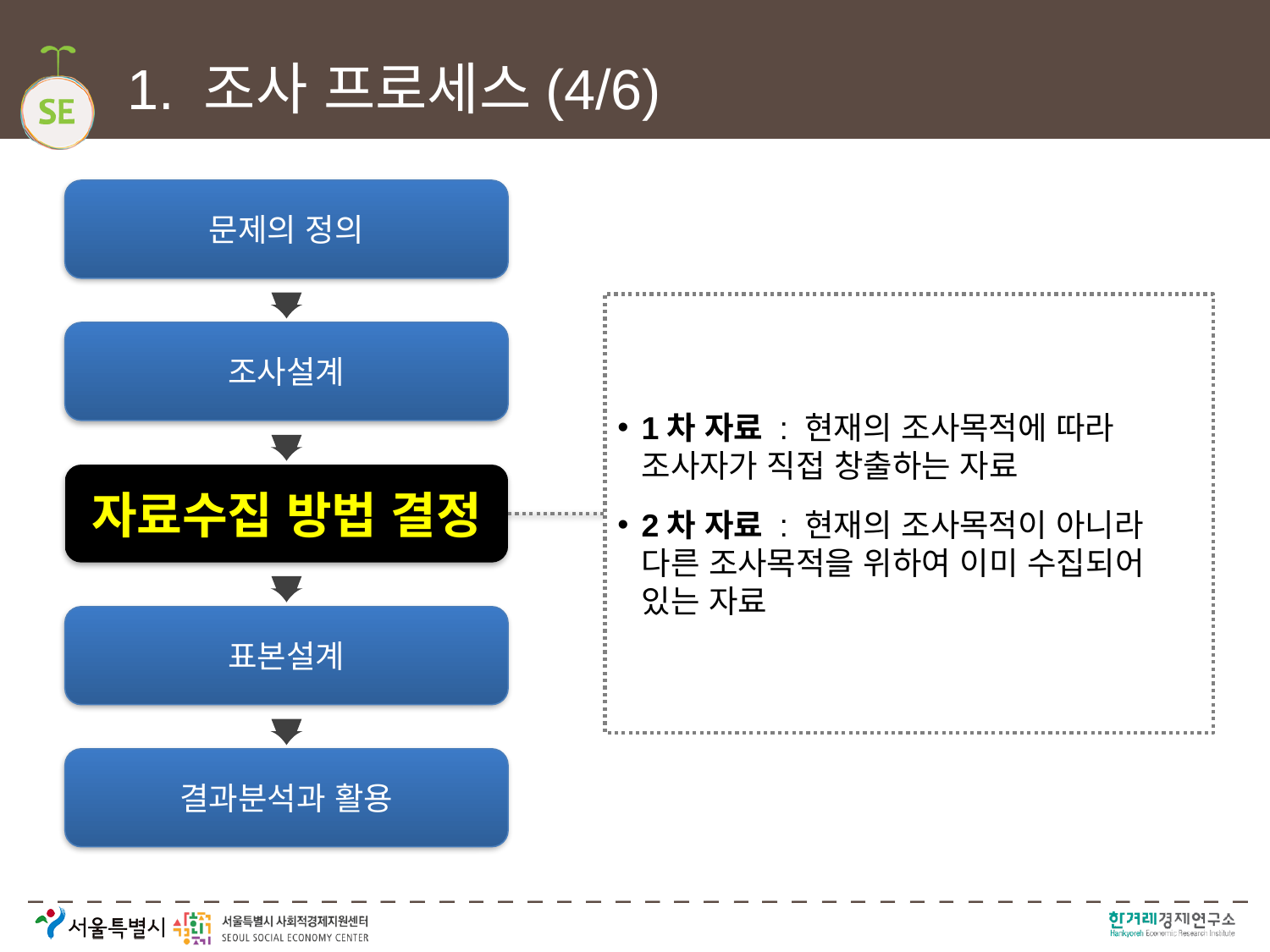

# 1. 조사 프로세스(4/6)
문제의 정의

1차 자료 : 현재의 조사목적에 따라 조사자가 직접 창출하는 자료
2차 자료 : 현재의 조사목적이 아니라 다른 조사목적을 위하여 이미 수집되어 있는 자료
조사설계

자료수집 방법 결정

표본설계

결과분석과 활용